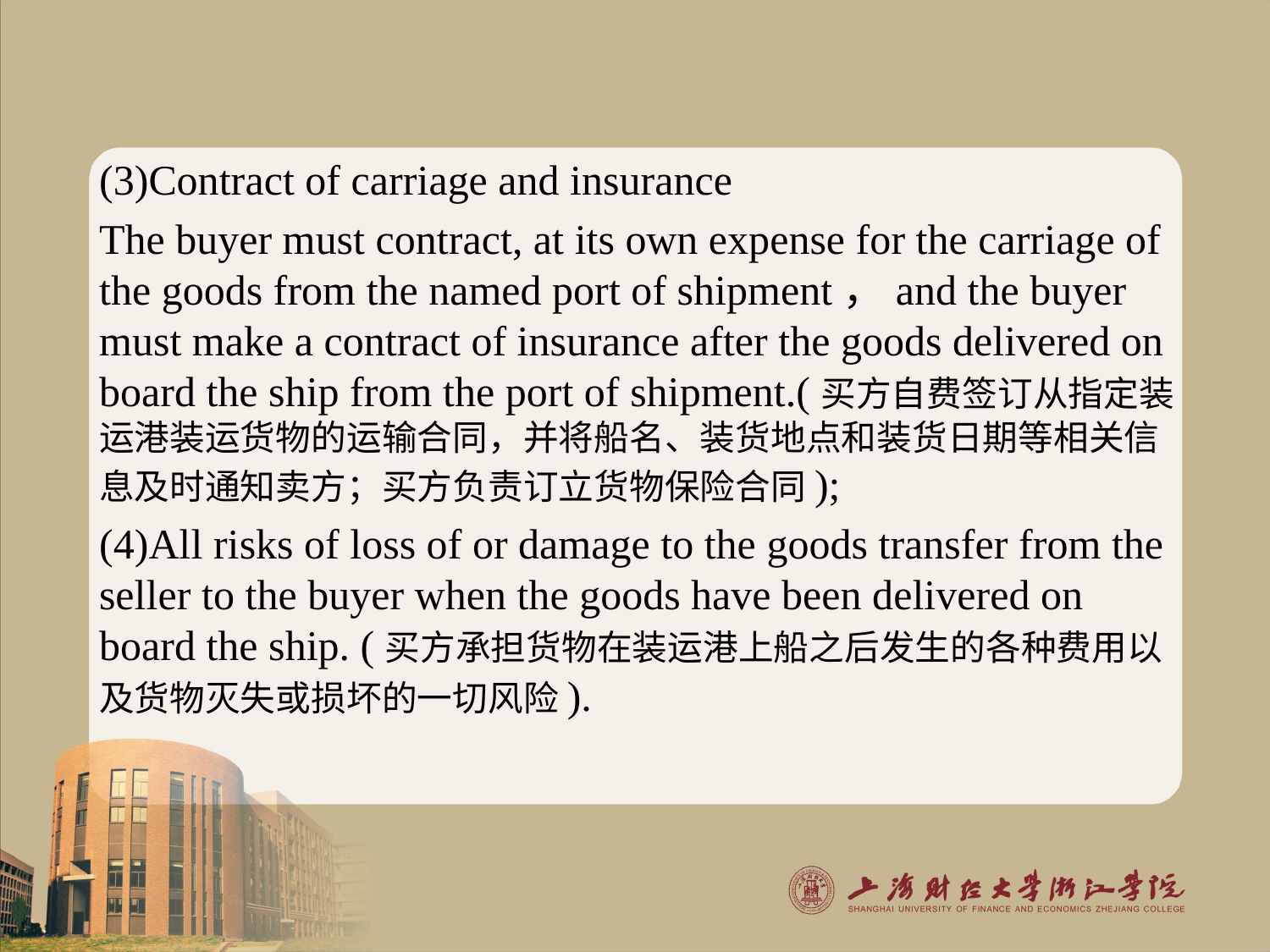

#
(3)Contract of carriage and insurance
The buyer must contract, at its own expense for the carriage of the goods from the named port of shipment，and the buyer must make a contract of insurance after the goods delivered on board the ship from the port of shipment.(买方自费签订从指定装运港装运货物的运输合同，并将船名、装货地点和装货日期等相关信息及时通知卖方；买方负责订立货物保险合同);
(4)All risks of loss of or damage to the goods transfer from the seller to the buyer when the goods have been delivered on board the ship. (买方承担货物在装运港上船之后发生的各种费用以及货物灭失或损坏的一切风险).